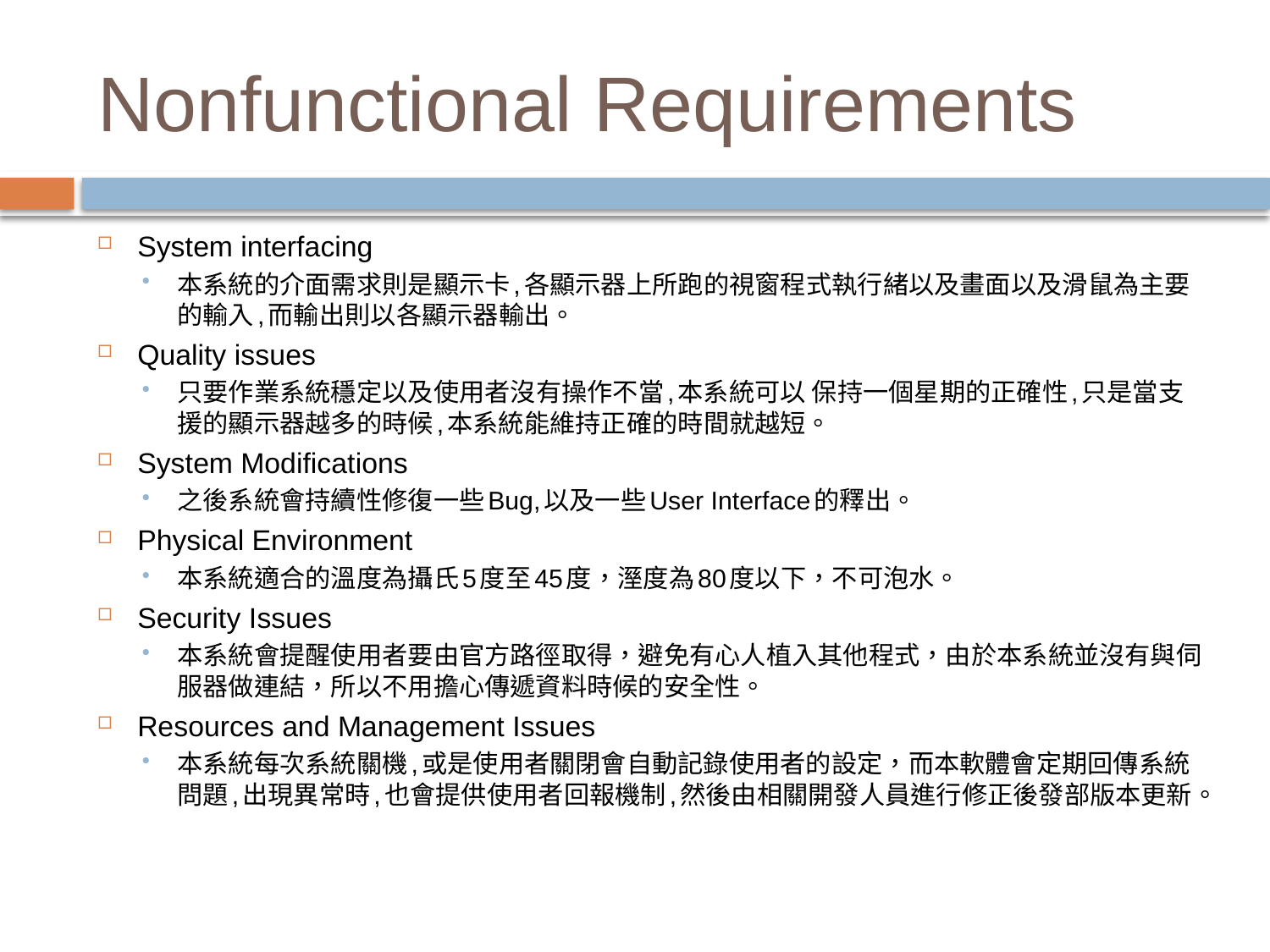

# Nonfunctional Requirements
System interfacing
本系統的介面需求則是顯示卡,各顯示器上所跑的視窗程式執行緒以及畫面以及滑鼠為主要的輸入,而輸出則以各顯示器輸出。
Quality issues
只要作業系統穩定以及使用者沒有操作不當,本系統可以 保持一個星期的正確性,只是當支援的顯示器越多的時候,本系統能維持正確的時間就越短。
System Modifications
之後系統會持續性修復一些Bug,以及一些User Interface的釋出。
Physical Environment
本系統適合的溫度為攝氏5度至45度，溼度為80度以下，不可泡水。
Security Issues
本系統會提醒使用者要由官方路徑取得，避免有心人植入其他程式，由於本系統並沒有與伺服器做連結，所以不用擔心傳遞資料時候的安全性。
Resources and Management Issues
本系統每次系統關機,或是使用者關閉會自動記錄使用者的設定，而本軟體會定期回傳系統問題,出現異常時,也會提供使用者回報機制,然後由相關開發人員進行修正後發部版本更新。